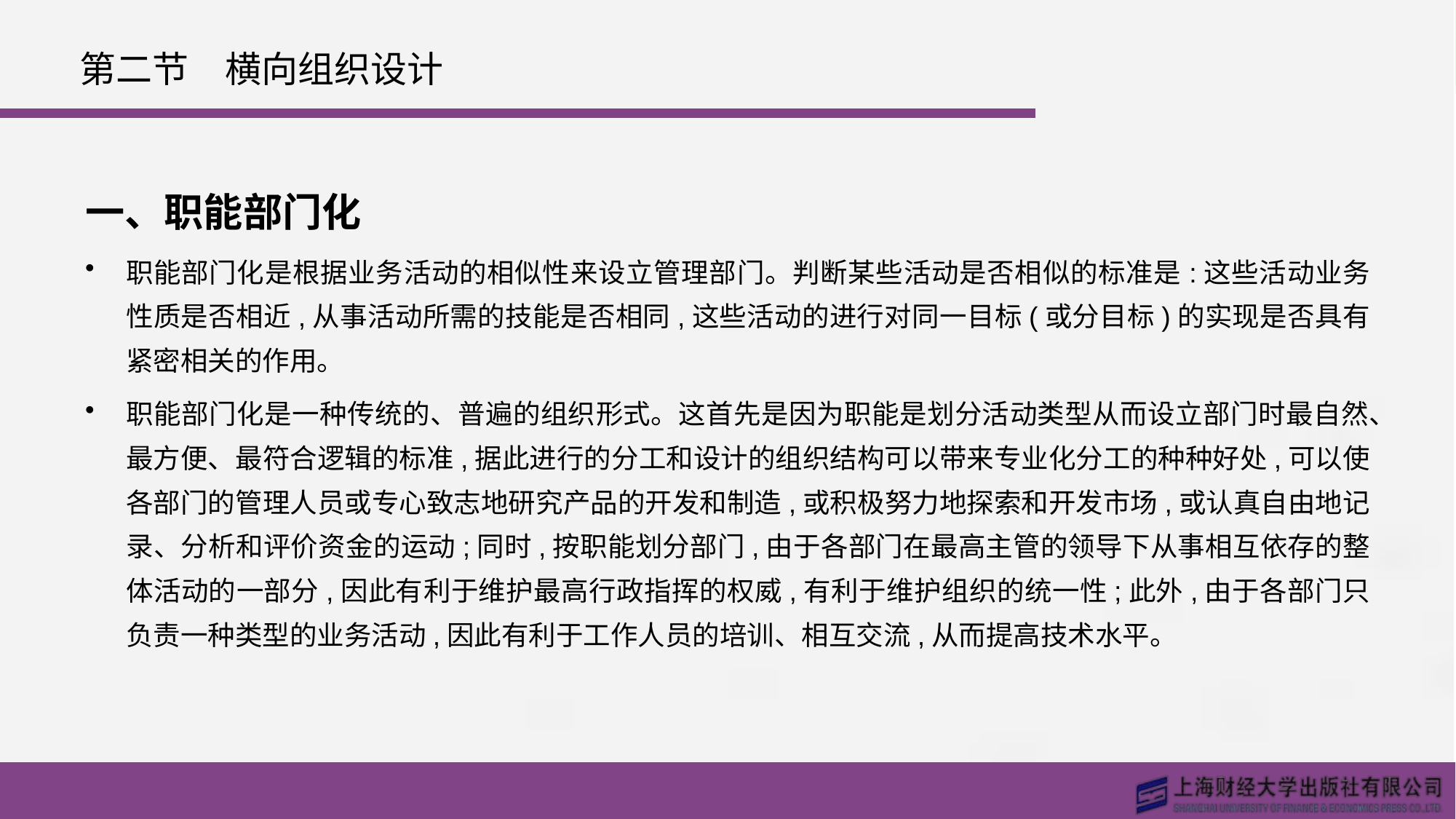

# 第二节　横向组织设计
一、职能部门化
职能部门化是根据业务活动的相似性来设立管理部门。判断某些活动是否相似的标准是:这些活动业务性质是否相近,从事活动所需的技能是否相同,这些活动的进行对同一目标(或分目标)的实现是否具有紧密相关的作用。
职能部门化是一种传统的、普遍的组织形式。这首先是因为职能是划分活动类型从而设立部门时最自然、最方便、最符合逻辑的标准,据此进行的分工和设计的组织结构可以带来专业化分工的种种好处,可以使各部门的管理人员或专心致志地研究产品的开发和制造,或积极努力地探索和开发市场,或认真自由地记录、分析和评价资金的运动;同时,按职能划分部门,由于各部门在最高主管的领导下从事相互依存的整体活动的一部分,因此有利于维护最高行政指挥的权威,有利于维护组织的统一性;此外,由于各部门只负责一种类型的业务活动,因此有利于工作人员的培训、相互交流,从而提高技术水平。